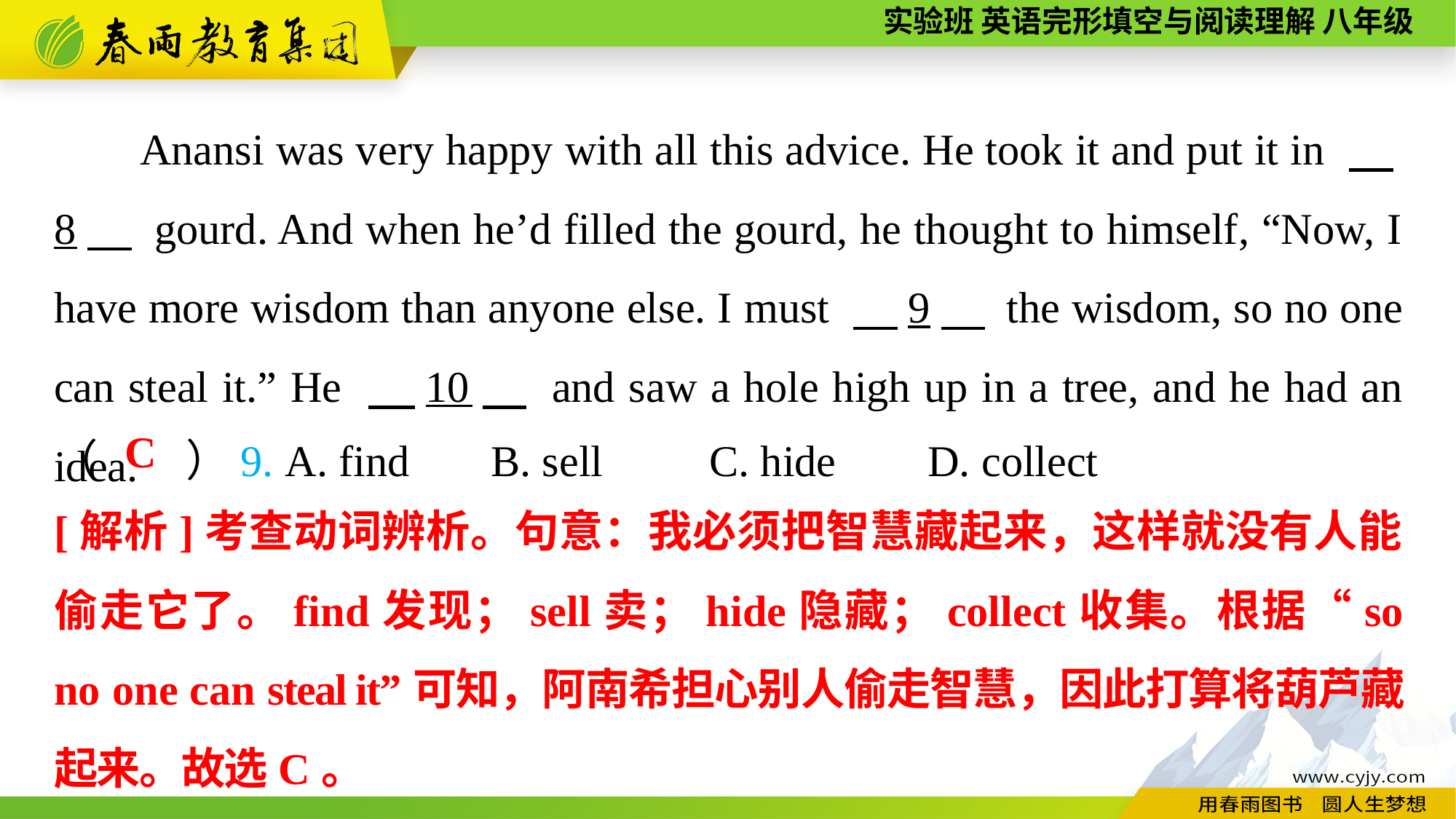

Anansi was very happy with all this advice. He took it and put it in 　8　 gourd. And when he’d filled the gourd, he thought to himself, “Now, I have more wisdom than anyone else. I must 　9　 the wisdom, so no one can steal it.” He 　10　 and saw a hole high up in a tree, and he had an idea.
（　　）9. A. find	B. sell	C. hide	D. collect
C
[解析]考查动词辨析。句意：我必须把智慧藏起来，这样就没有人能偷走它了。find发现；sell卖；hide隐藏；collect收集。根据“so no one can steal it”可知，阿南希担心别人偷走智慧，因此打算将葫芦藏起来。故选C。